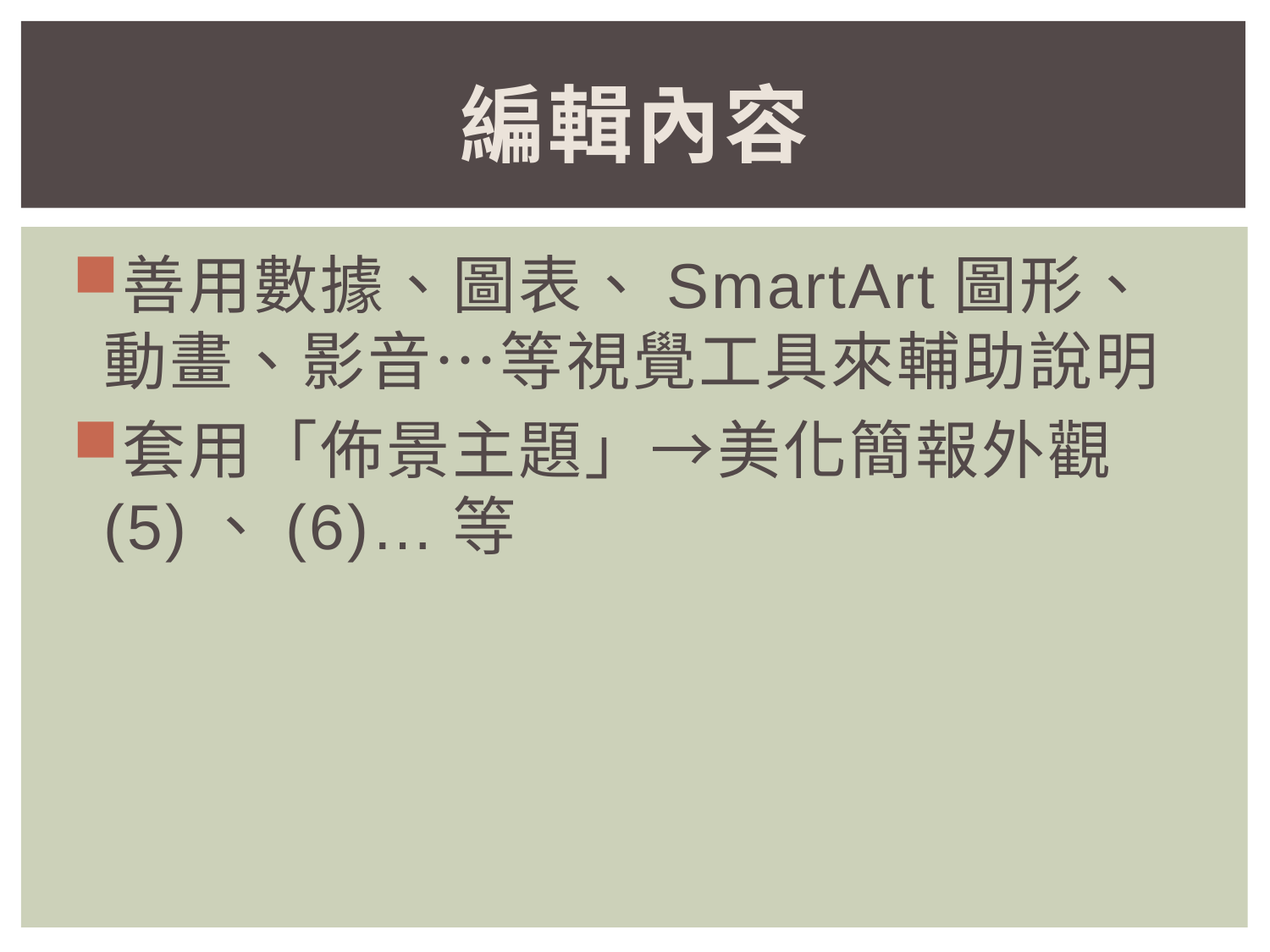

# 編輯內容
善用數據、圖表、SmartArt圖形、動畫、影音…等視覺工具來輔助說明
套用「佈景主題」→美化簡報外觀 (5)、(6)…等